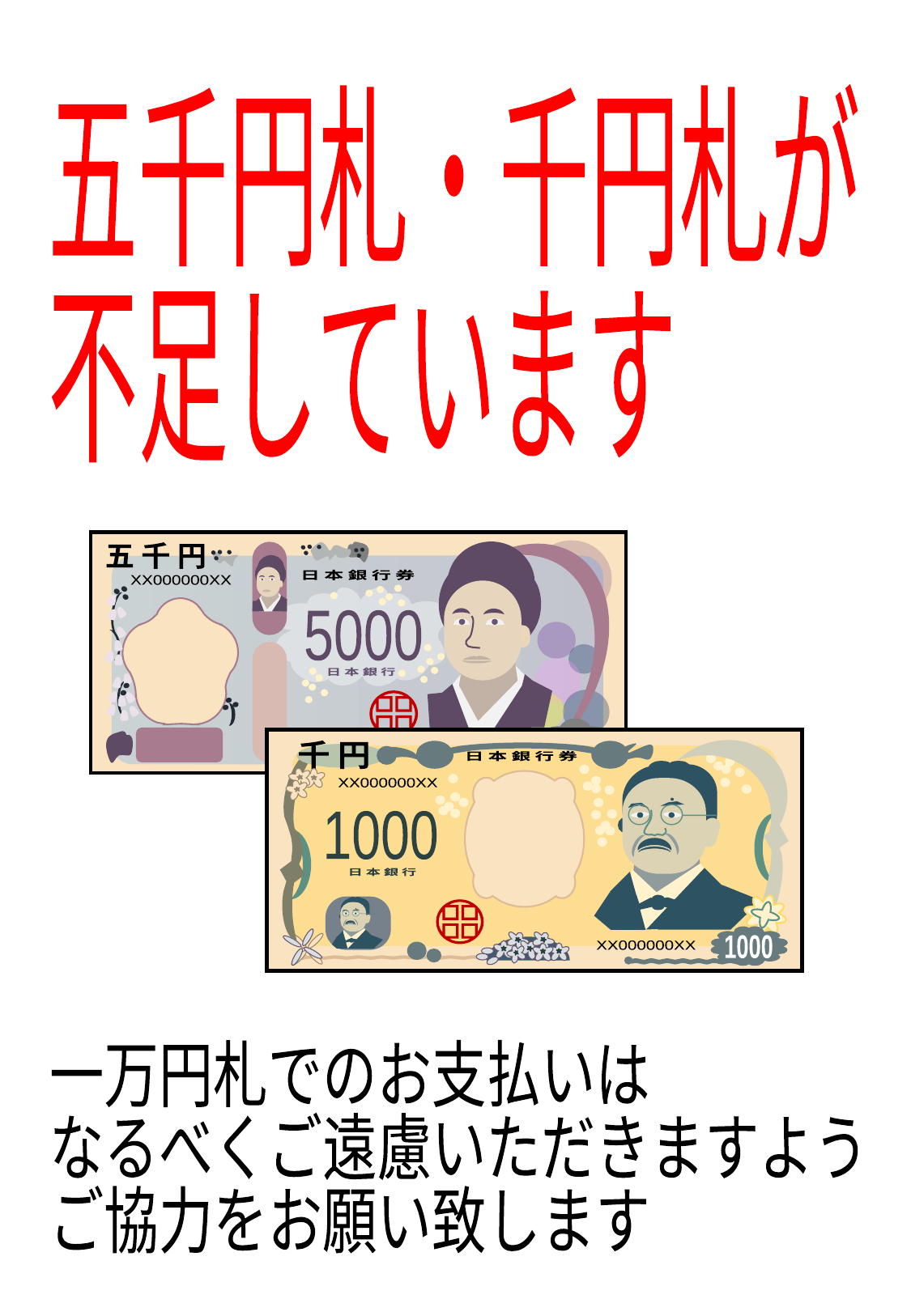

五千円札・千円札が
不足しています
一万円札でのお支払いは
なるべくご遠慮いただきますよう
ご協力をお願い致します

五 千 円

日 本 銀 行 券
XX000000XX

5000

日 本 銀 行

5000

XX000000XX

千 円

日 本 銀 行 券

XX000000XX

1000

日 本 銀 行

1000

XX000000XX